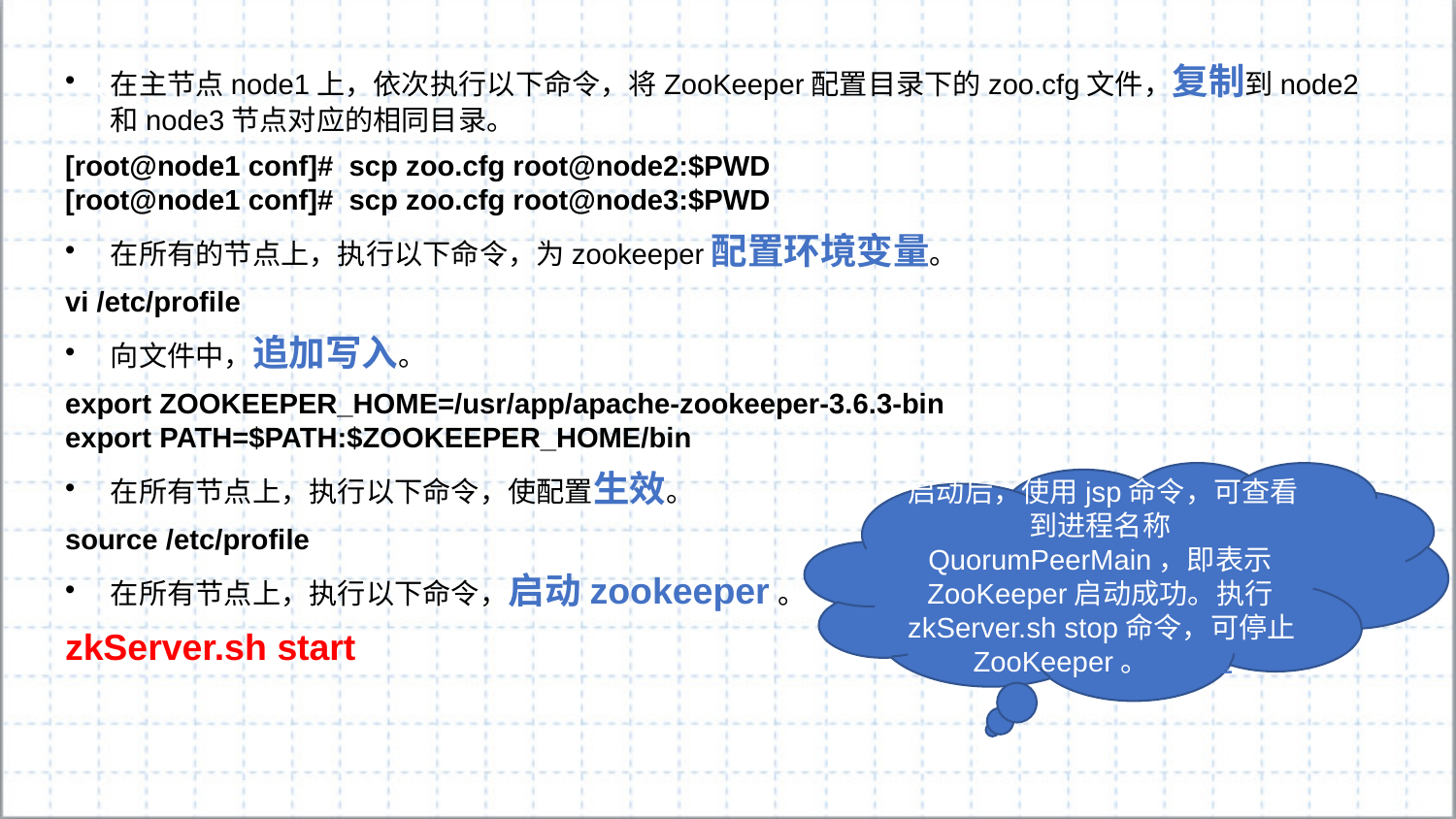

在主节点node1上，依次执行以下命令，将ZooKeeper配置目录下的zoo.cfg文件，复制到node2和node3节点对应的相同目录。
[root@node1 conf]#  scp zoo.cfg root@node2:$PWD
[root@node1 conf]#  scp zoo.cfg root@node3:$PWD
在所有的节点上，执行以下命令，为zookeeper配置环境变量。
vi /etc/profile
向文件中，追加写入。
export ZOOKEEPER_HOME=/usr/app/apache-zookeeper-3.6.3-bin
export PATH=$PATH:$ZOOKEEPER_HOME/bin
在所有节点上，执行以下命令，使配置生效。
source /etc/profile
在所有节点上，执行以下命令，启动zookeeper。
zkServer.sh start
启动后，使用jsp命令，可查看到进程名称QuorumPeerMain，即表示ZooKeeper启动成功。执行zkServer.sh stop命令，可停止ZooKeeper。境变量